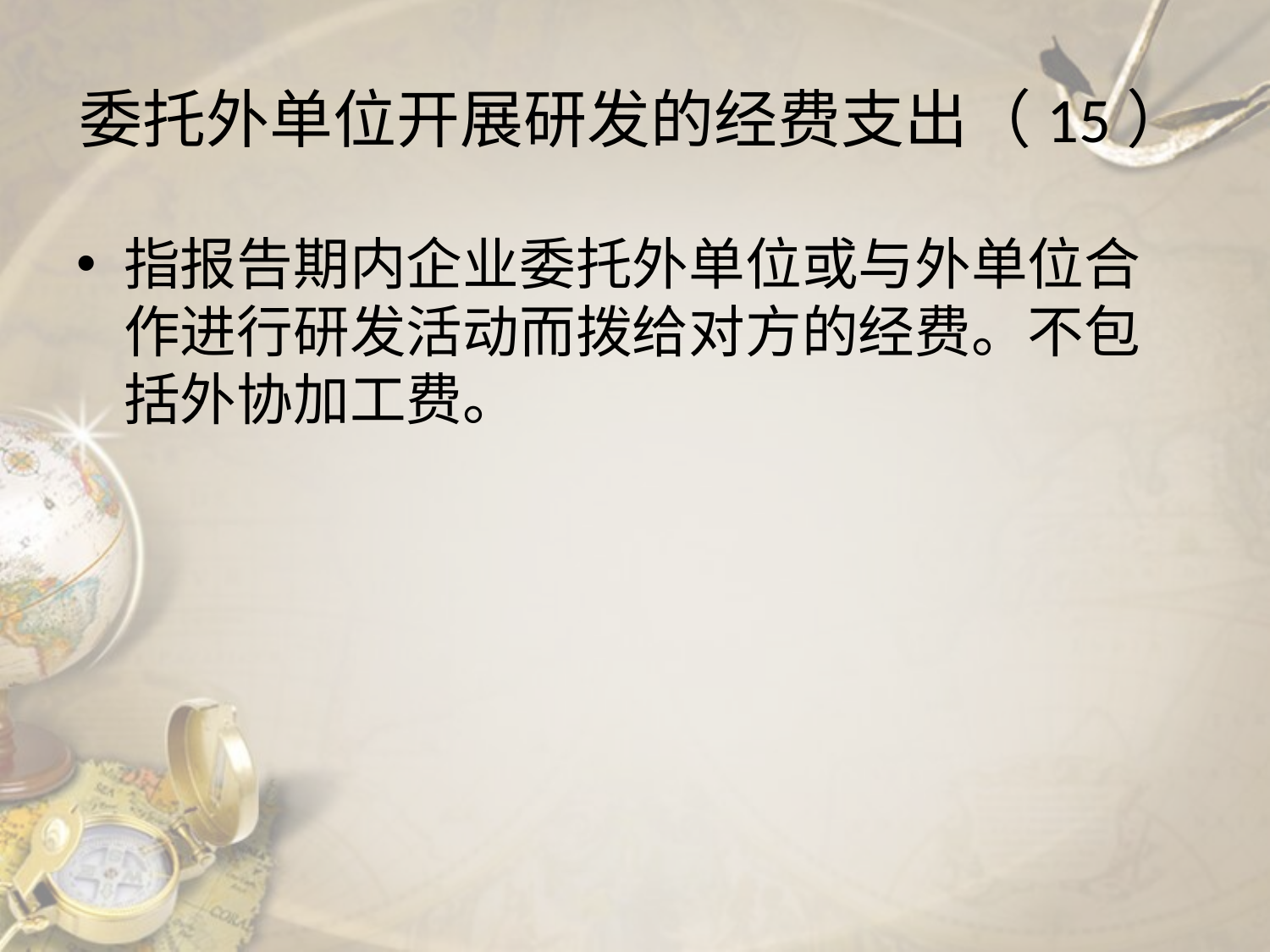

# 委托外单位开展研发的经费支出（15）
指报告期内企业委托外单位或与外单位合作进行研发活动而拨给对方的经费。不包括外协加工费。